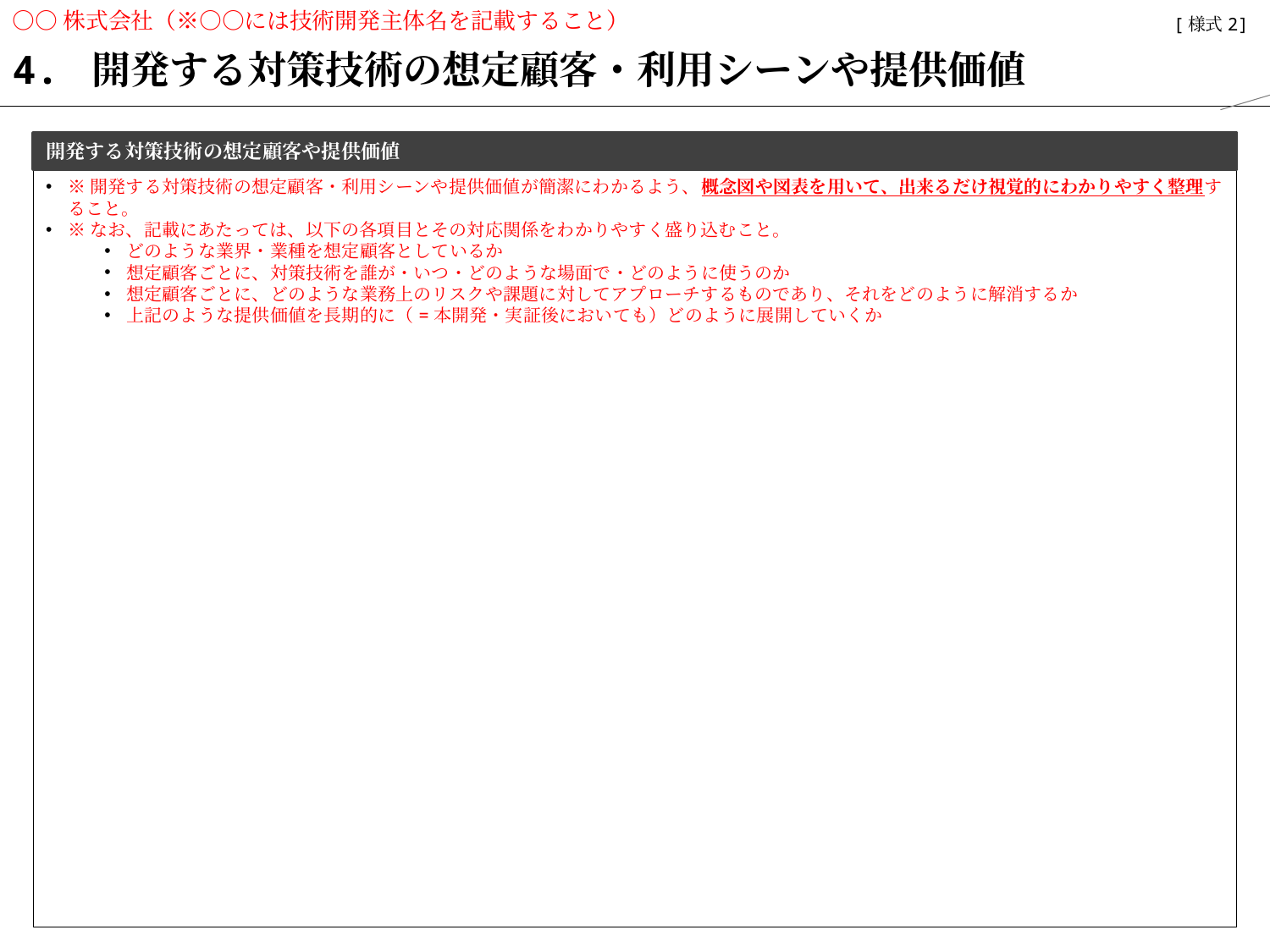

○○株式会社（※○○には技術開発主体名を記載すること）
【記載ガイド】
企画提案書本紙の内容と整合する内容を記載すること。
赤字は記載内容の例示または説明であり、記載の際は赤字を削除し黒字で記載すること。
適宜、枠の高さや幅を変更いただき問題ありません。
また、重要箇所については、太字及び下線を用いて、強調すること。

なお、本スライドは、スライド1枚に収まるよう作成すること。
[様式2]
4. 開発する対策技術の想定顧客・利用シーンや提供価値
開発する対策技術の想定顧客や提供価値
※開発する対策技術の想定顧客・利用シーンや提供価値が簡潔にわかるよう、概念図や図表を用いて、出来るだけ視覚的にわかりやすく整理すること。
※なお、記載にあたっては、以下の各項目とその対応関係をわかりやすく盛り込むこと。
どのような業界・業種を想定顧客としているか
想定顧客ごとに、対策技術を誰が・いつ・どのような場面で・どのように使うのか
想定顧客ごとに、どのような業務上のリスクや課題に対してアプローチするものであり、それをどのように解消するか
上記のような提供価値を長期的に（=本開発・実証後においても）どのように展開していくか